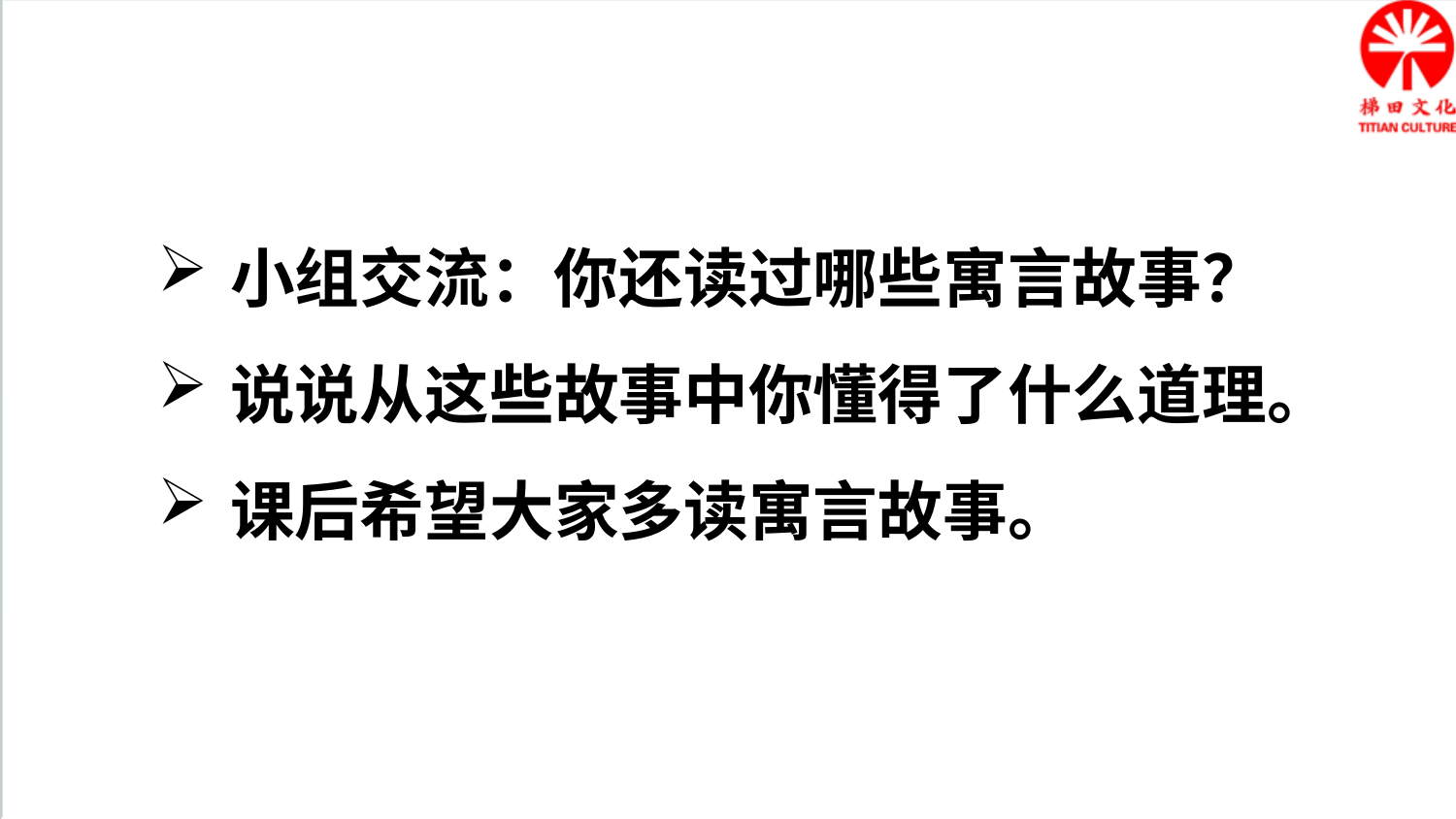

小组交流：你还读过哪些寓言故事？
说说从这些故事中你懂得了什么道理。
课后希望大家多读寓言故事。